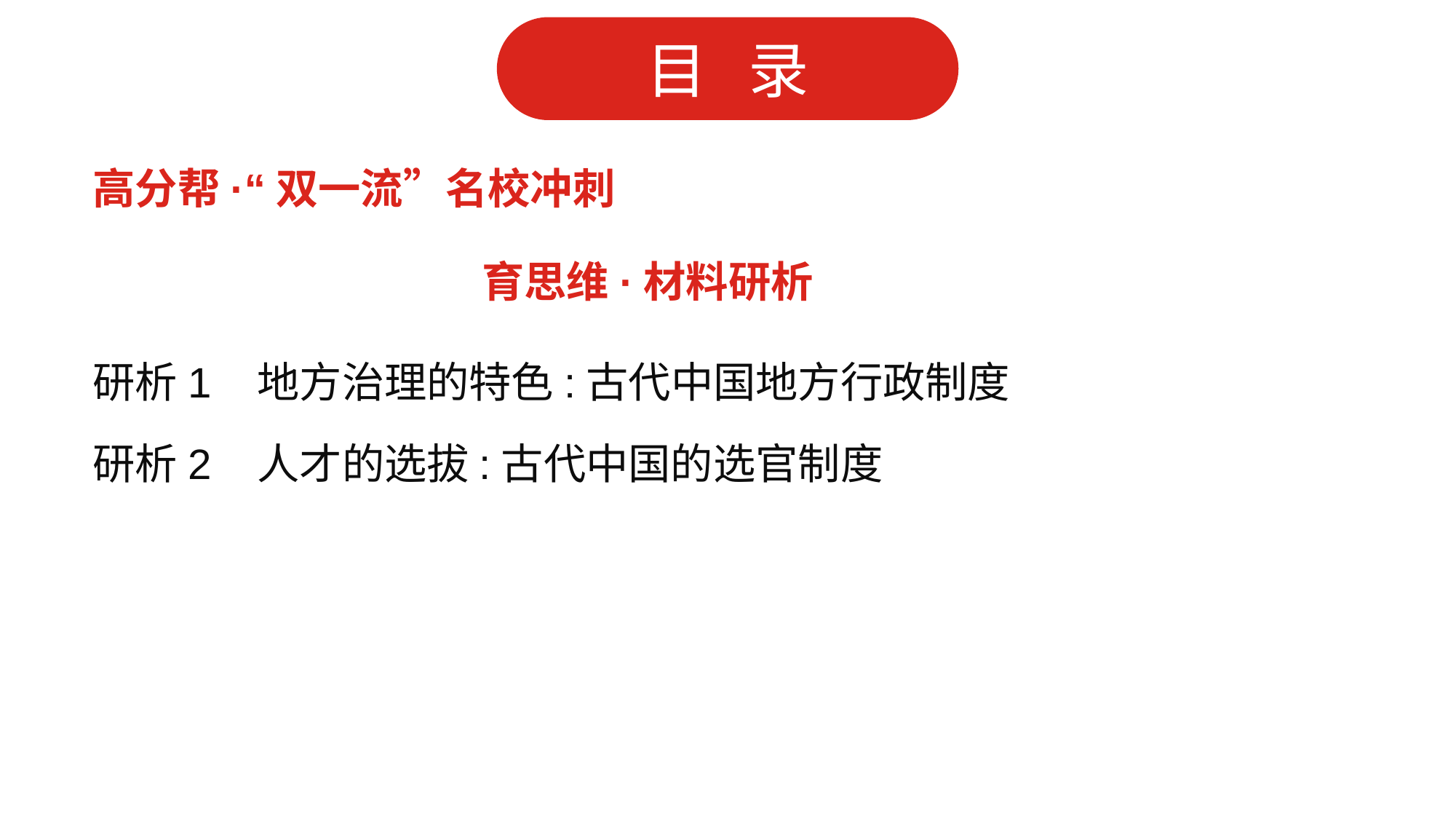

高分帮·“双一流”名校冲刺
育思维·材料研析
研析1   地方治理的特色:古代中国地方行政制度
研析2   人才的选拔:古代中国的选官制度